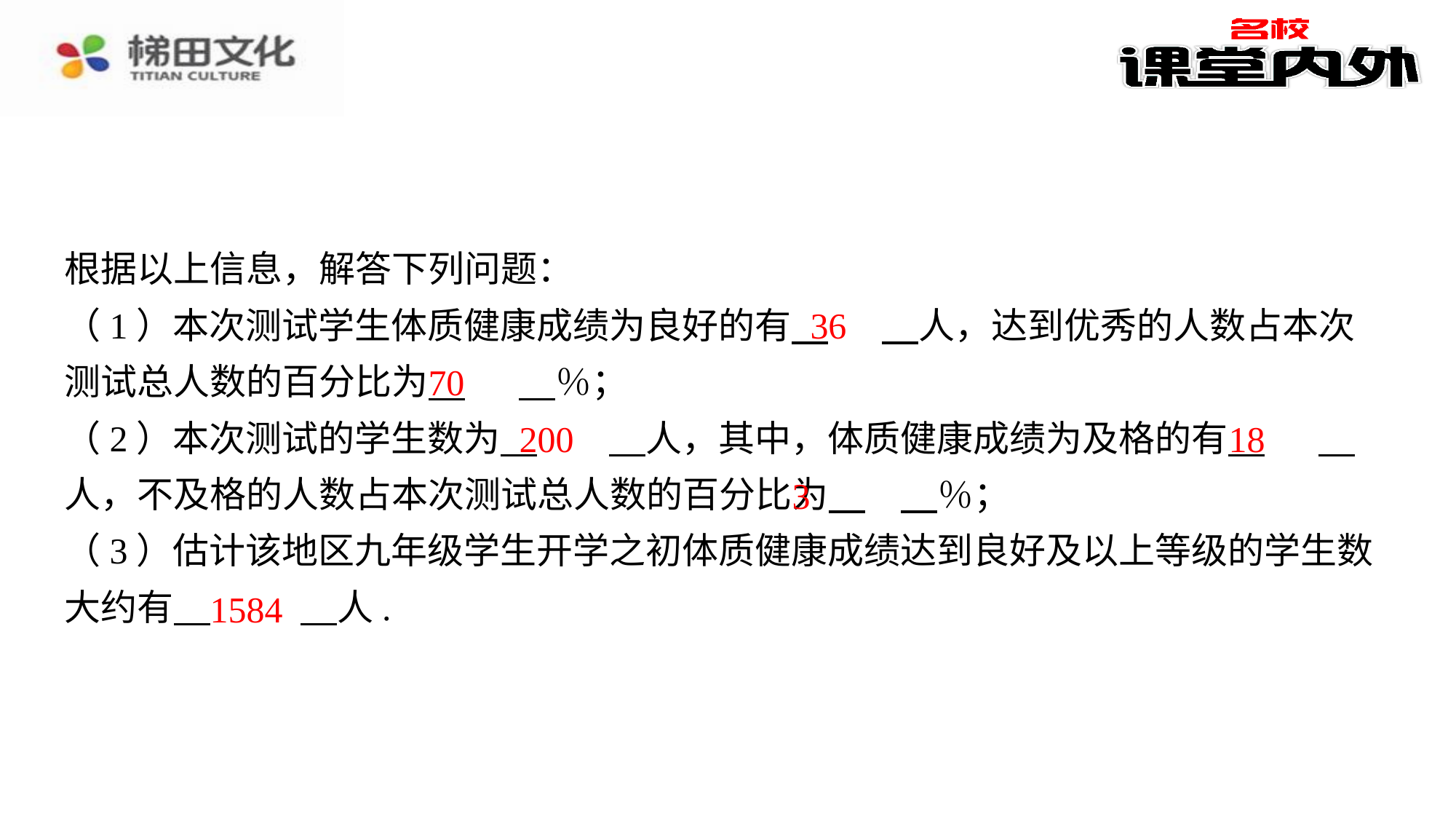

根据以上信息，解答下列问题：
（1）本次测试学生体质健康成绩为良好的有 　36　⁠人，达到优秀的人数占本次测试总人数的百分比为 　70　⁠％；
（2）本次测试的学生数为 　200　⁠人，其中，体质健康成绩为及格的有 　18　⁠人，不及格的人数占本次测试总人数的百分比为 　3　⁠％；
（3）估计该地区九年级学生开学之初体质健康成绩达到良好及以上等级的学生数大约有 　1584　⁠人.
36
70
200
18
3
1584